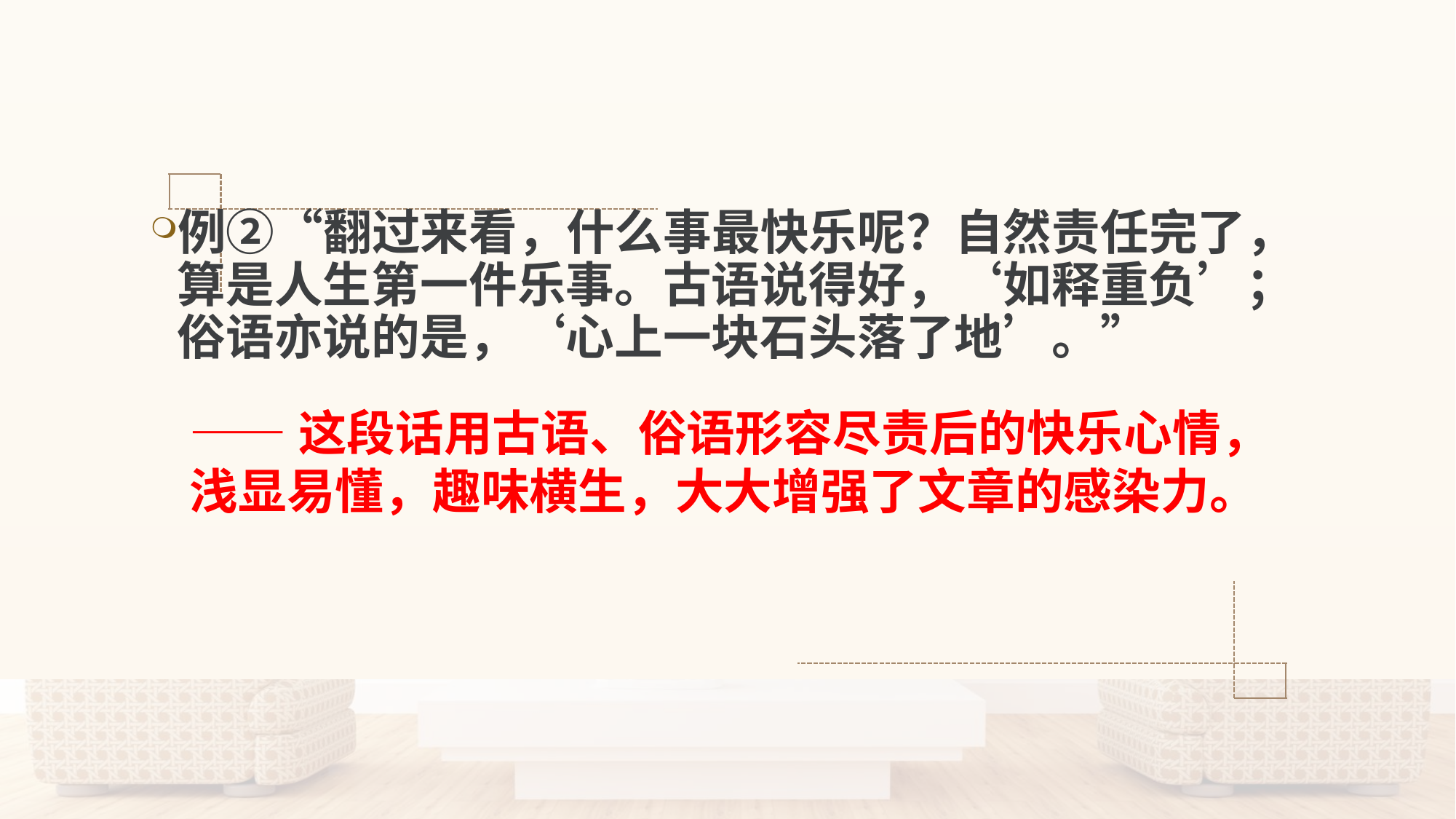

#
例②“翻过来看，什么事最快乐呢？自然责任完了，算是人生第一件乐事。古语说得好，‘如释重负’；俗语亦说的是，‘心上一块石头落了地’。”

——这段话用古语、俗语形容尽责后的快乐心情，浅显易懂，趣味横生，大大增强了文章的感染力。